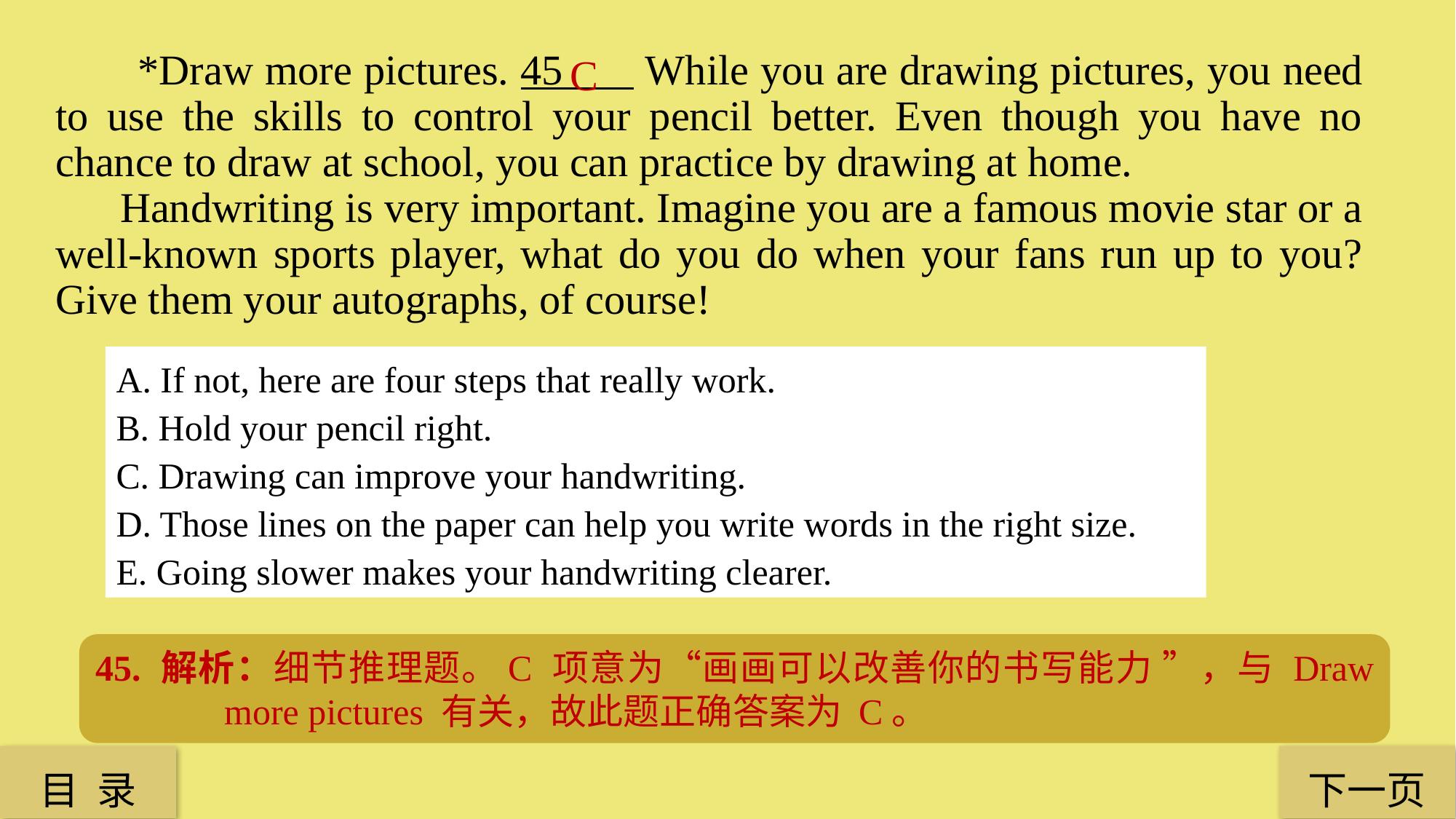

*Draw more pictures. 45       While you are drawing pictures, you need to use the skills to control your pencil better. Even though you have no chance to draw at school, you can practice by drawing at home.
      Handwriting is very important. Imagine you are a famous movie star or a well-known sports player, what do you do when your fans run up to you? Give them your autographs, of course!
C
A. If not, here are four steps that really work.
B. Hold your pencil right.
C. Drawing can improve your handwriting.
D. Those lines on the paper can help you write words in the right size.
E. Going slower makes your handwriting clearer.
45. 解析：细节推理题。C 项意为“画画可以改善你的书写能力 ”，与 Draw more pictures 有关，故此题正确答案为 C。